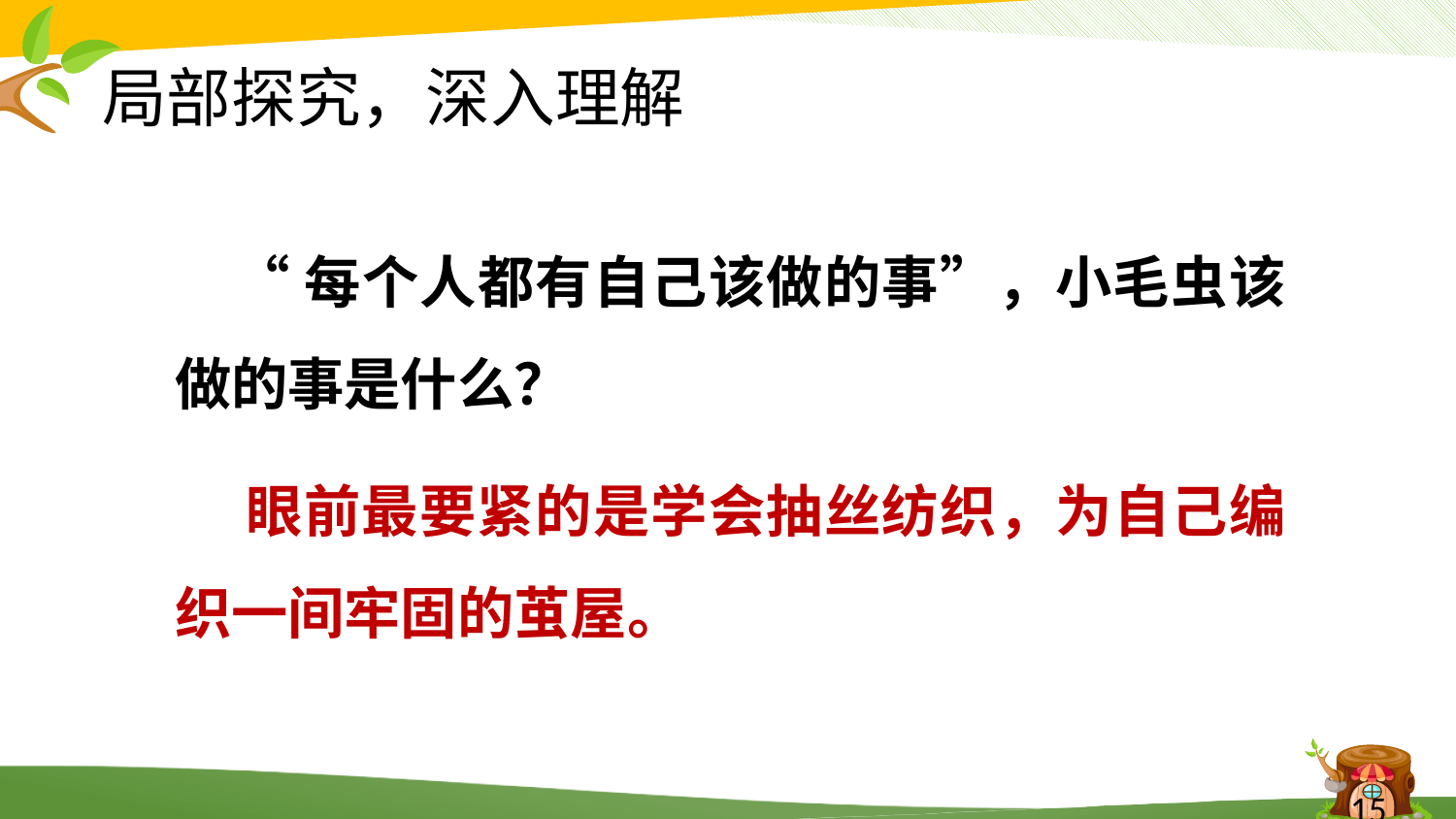

# 局部探究，深入理解
    “每个人都有自己该做的事”，小毛虫该做的事是什么？
    眼前最要紧的是学会抽丝纺织，为自己编织一间牢固的茧屋。